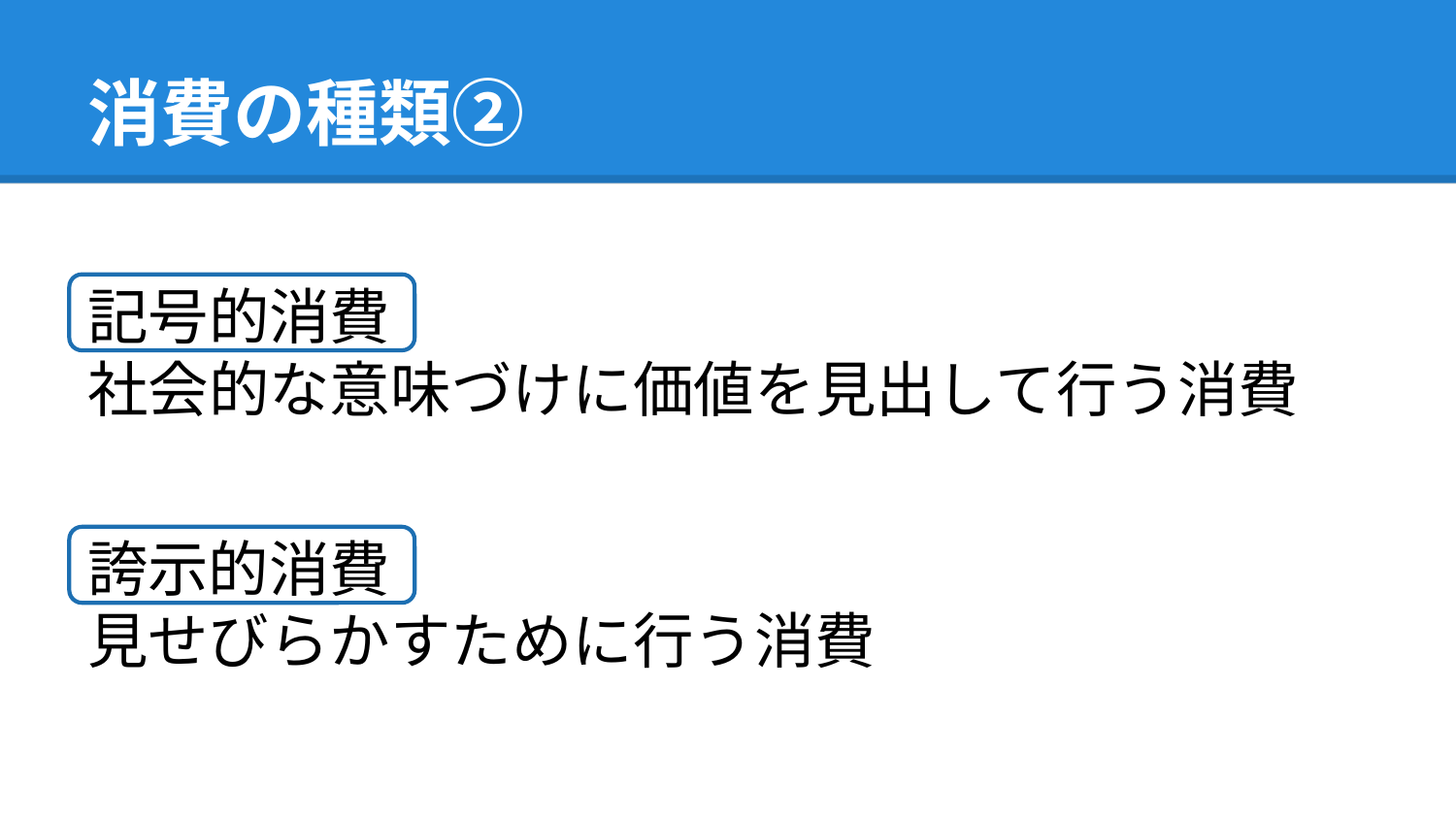

# 消費の種類②

記号的消費
社会的な意味づけに価値を見出して行う消費

誇示的消費
見せびらかすために行う消費